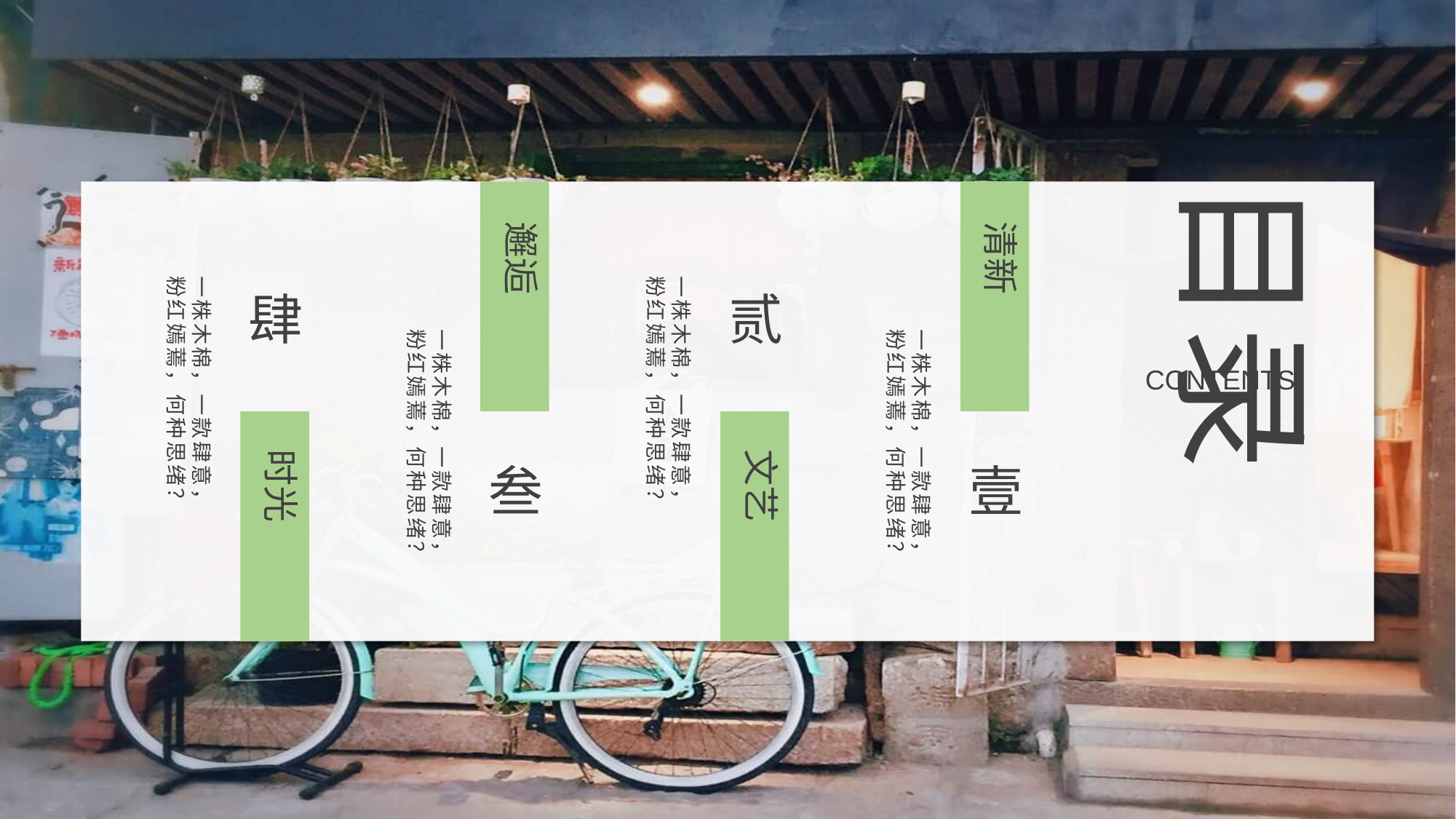

目录

邂逅

叁
一株木棉，一款肆意，粉红嫣蔫，何种思绪？

清新

壹
一株木棉，一款肆意，粉红嫣蔫，何种思绪？

肆

时光
一株木棉，一款肆意，粉红嫣蔫，何种思绪？

贰

文艺
一株木棉，一款肆意，粉红嫣蔫，何种思绪？
CONTENTS